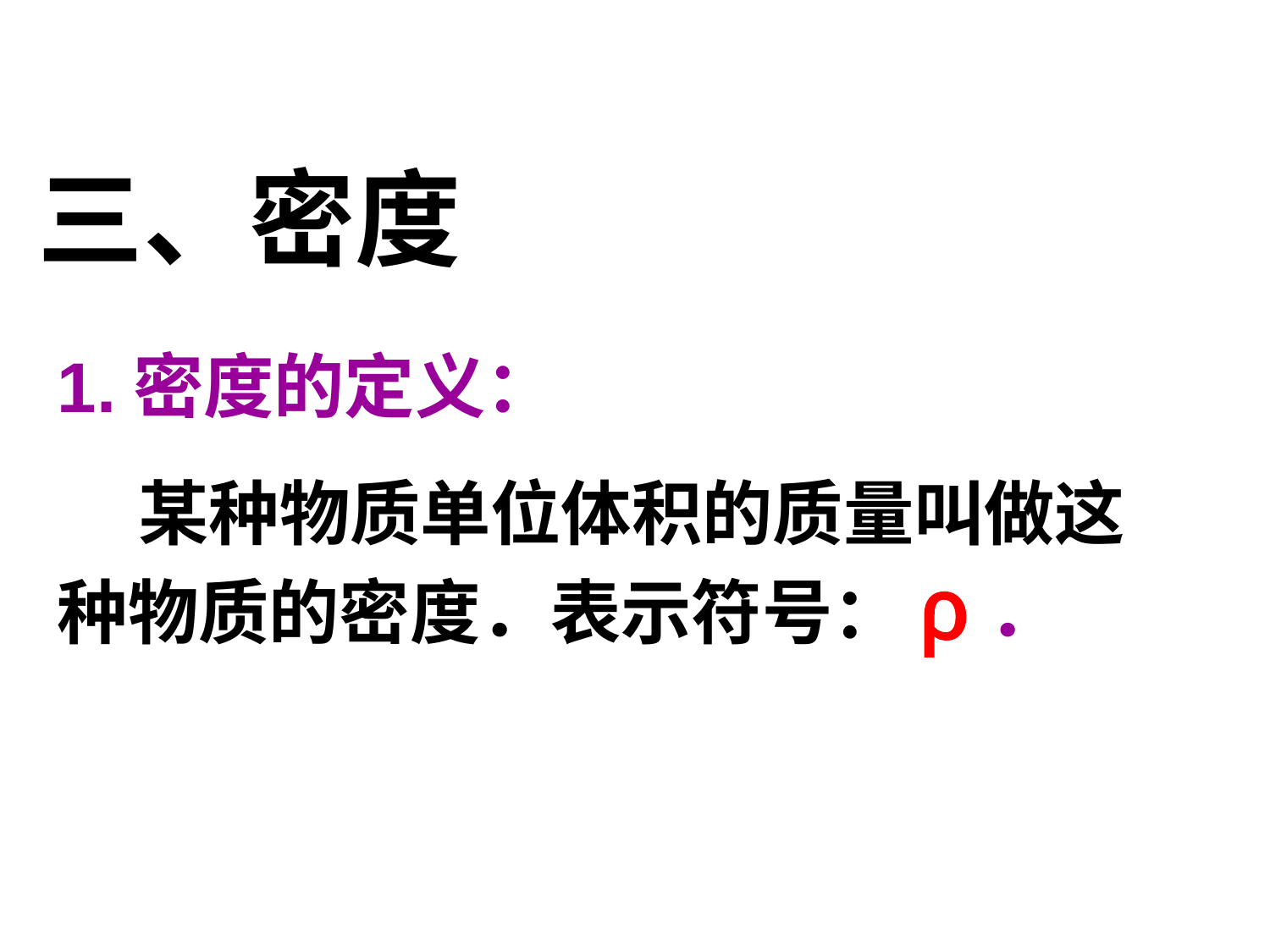

三、密度
1.密度的定义：
    某种物质单位体积的质量叫做这种物质的密度．表示符号：ρ．